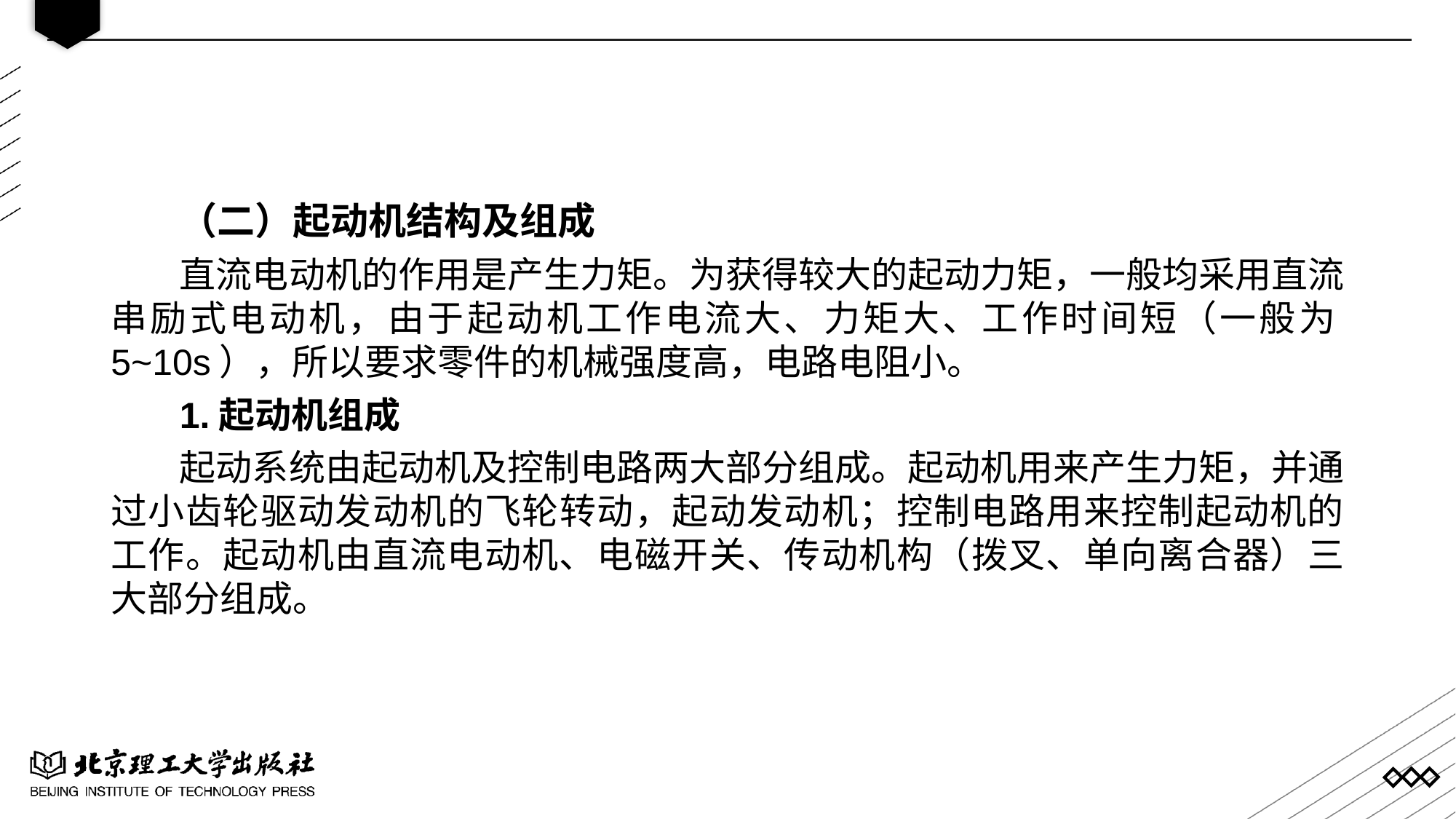

（二）起动机结构及组成
直流电动机的作用是产生力矩。为获得较大的起动力矩，一般均采用直流串励式电动机，由于起动机工作电流大、力矩大、工作时间短（一般为5~10s），所以要求零件的机械强度高，电路电阻小。
1.起动机组成
起动系统由起动机及控制电路两大部分组成。起动机用来产生力矩，并通过小齿轮驱动发动机的飞轮转动，起动发动机；控制电路用来控制起动机的工作。起动机由直流电动机、电磁开关、传动机构（拨叉、单向离合器）三大部分组成。